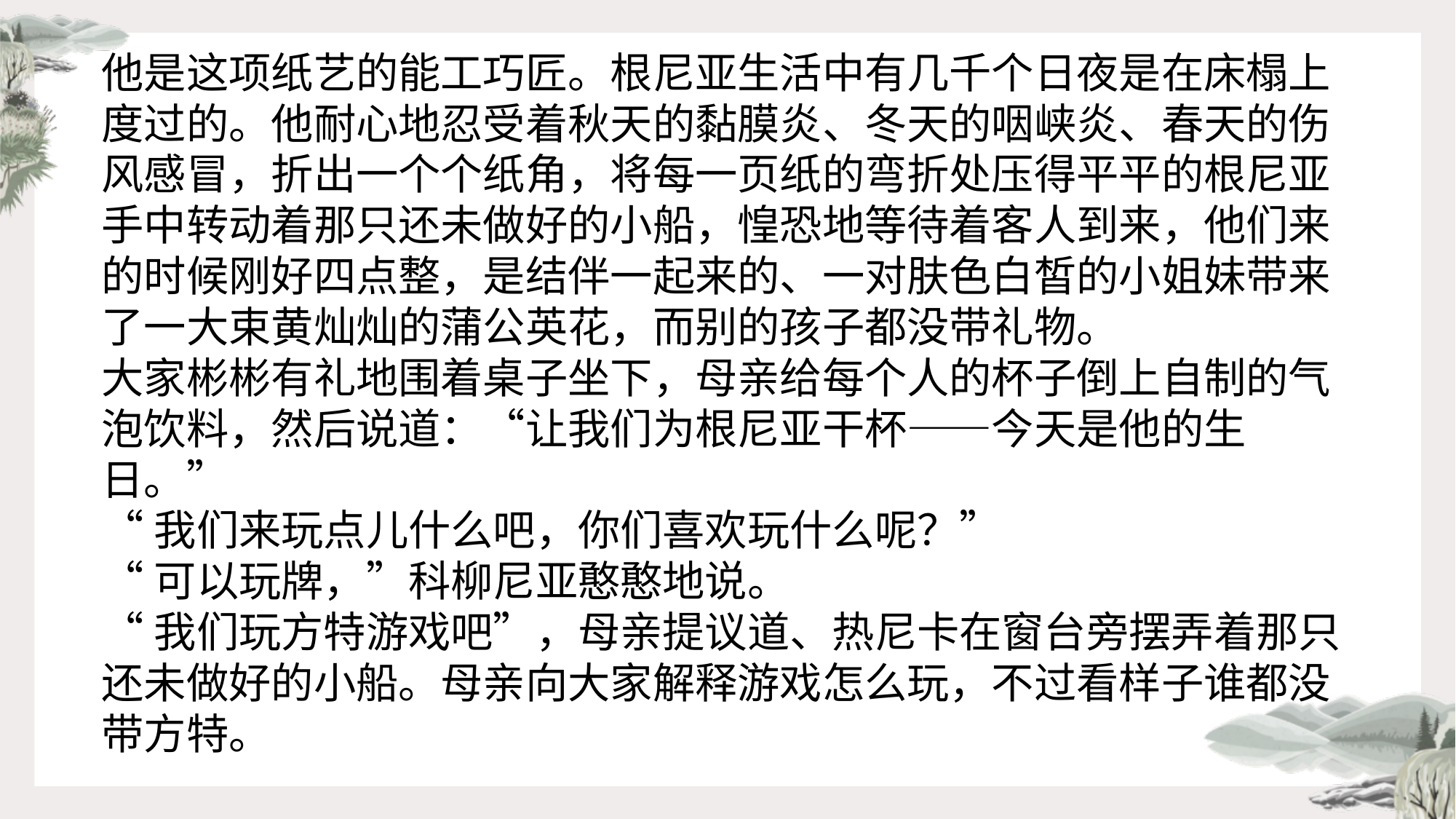

他是这项纸艺的能工巧匠。根尼亚生活中有几千个日夜是在床榻上度过的。他耐心地忍受着秋天的黏膜炎、冬天的咽峡炎、春天的伤风感冒，折出一个个纸角，将每一页纸的弯折处压得平平的根尼亚手中转动着那只还未做好的小船，惶恐地等待着客人到来，他们来的时候刚好四点整，是结伴一起来的、一对肤色白皙的小姐妹带来了一大束黄灿灿的蒲公英花，而别的孩子都没带礼物。
大家彬彬有礼地围着桌子坐下，母亲给每个人的杯子倒上自制的气泡饮料，然后说道：“让我们为根尼亚干杯——今天是他的生日。”
“我们来玩点儿什么吧，你们喜欢玩什么呢？”
“可以玩牌，”科柳尼亚憨憨地说。
“我们玩方特游戏吧”，母亲提议道、热尼卡在窗台旁摆弄着那只还未做好的小船。母亲向大家解释游戏怎么玩，不过看样子谁都没带方特。
#